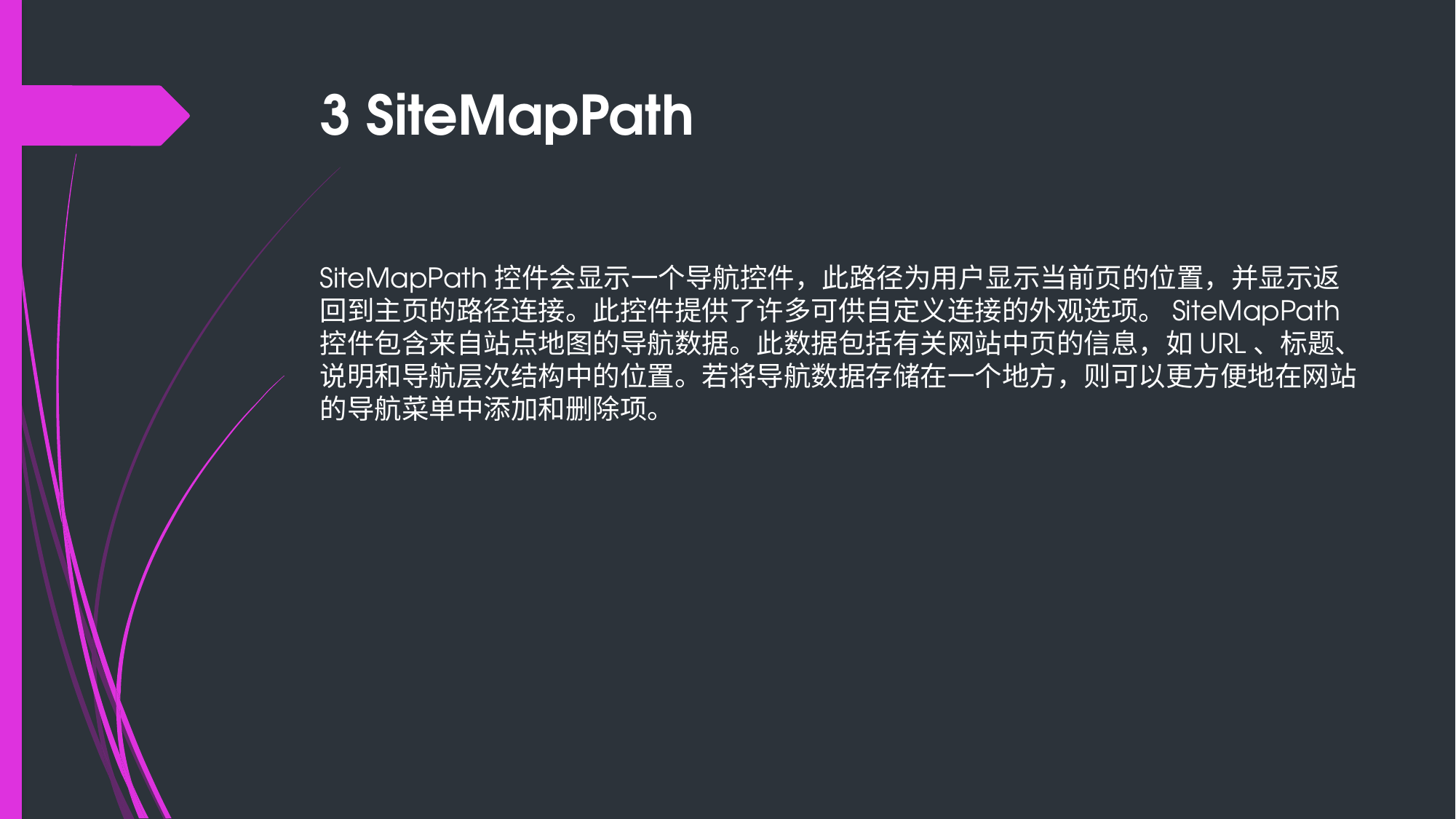

# 3 SiteMapPath
SiteMapPath控件会显示一个导航控件，此路径为用户显示当前页的位置，并显示返回到主页的路径连接。此控件提供了许多可供自定义连接的外观选项。SiteMapPath控件包含来自站点地图的导航数据。此数据包括有关网站中页的信息，如URL、标题、说明和导航层次结构中的位置。若将导航数据存储在一个地方，则可以更方便地在网站的导航菜单中添加和删除项。